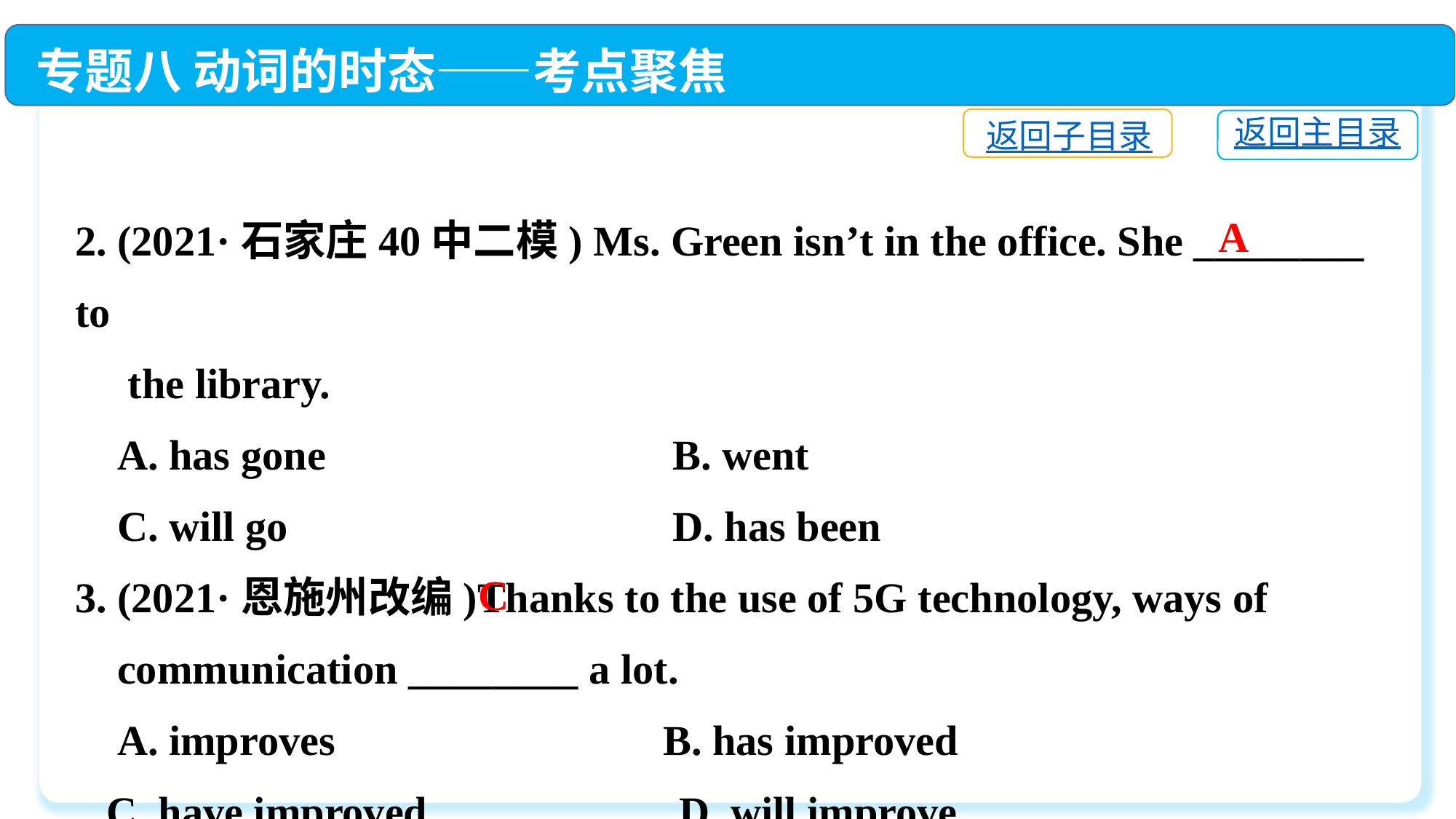

专题八 动词的时态——考点聚焦

返回子目录
返回主目录
2. (2021·石家庄40中二模) Ms. Green isn’t in the office. She ________ to
     the library.
    A. has gone　 	                           B. went
    C. will go　	                           D. has been
3. (2021·恩施州改编)Thanks to the use of 5G technology, ways of
    communication ________ a lot.
    A. improves　 	                          B. has improved
   C. have improved　　 	     D. will improve
A

C